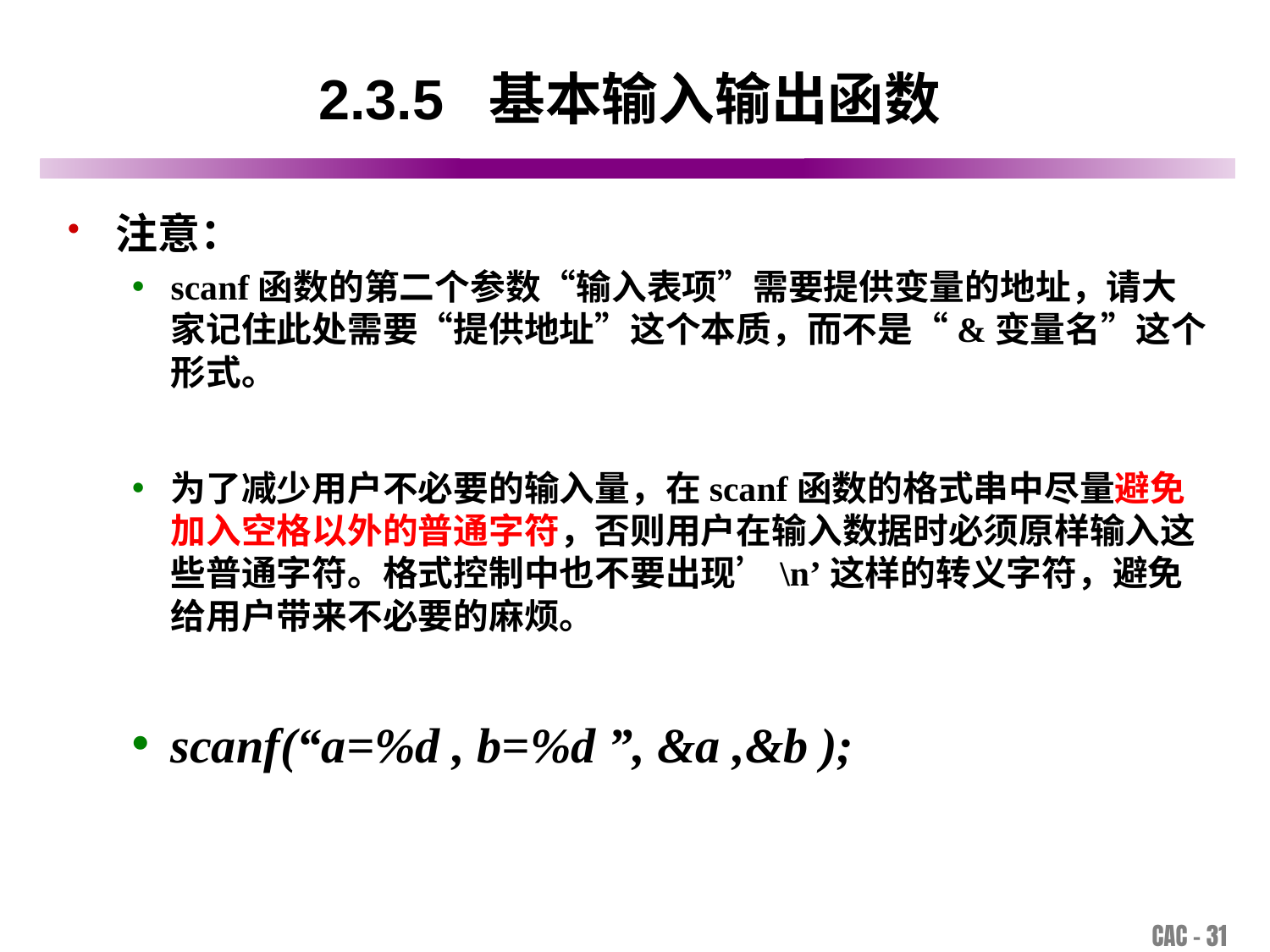

# 2.3.5  基本输入输出函数
注意：
scanf函数的第二个参数“输入表项”需要提供变量的地址，请大家记住此处需要“提供地址”这个本质，而不是“&变量名”这个形式。

为了减少用户不必要的输入量，在scanf函数的格式串中尽量避免加入空格以外的普通字符，否则用户在输入数据时必须原样输入这些普通字符。格式控制中也不要出现’\n’这样的转义字符，避免给用户带来不必要的麻烦。

scanf(“a=%d , b=%d ”, &a ,&b );

31